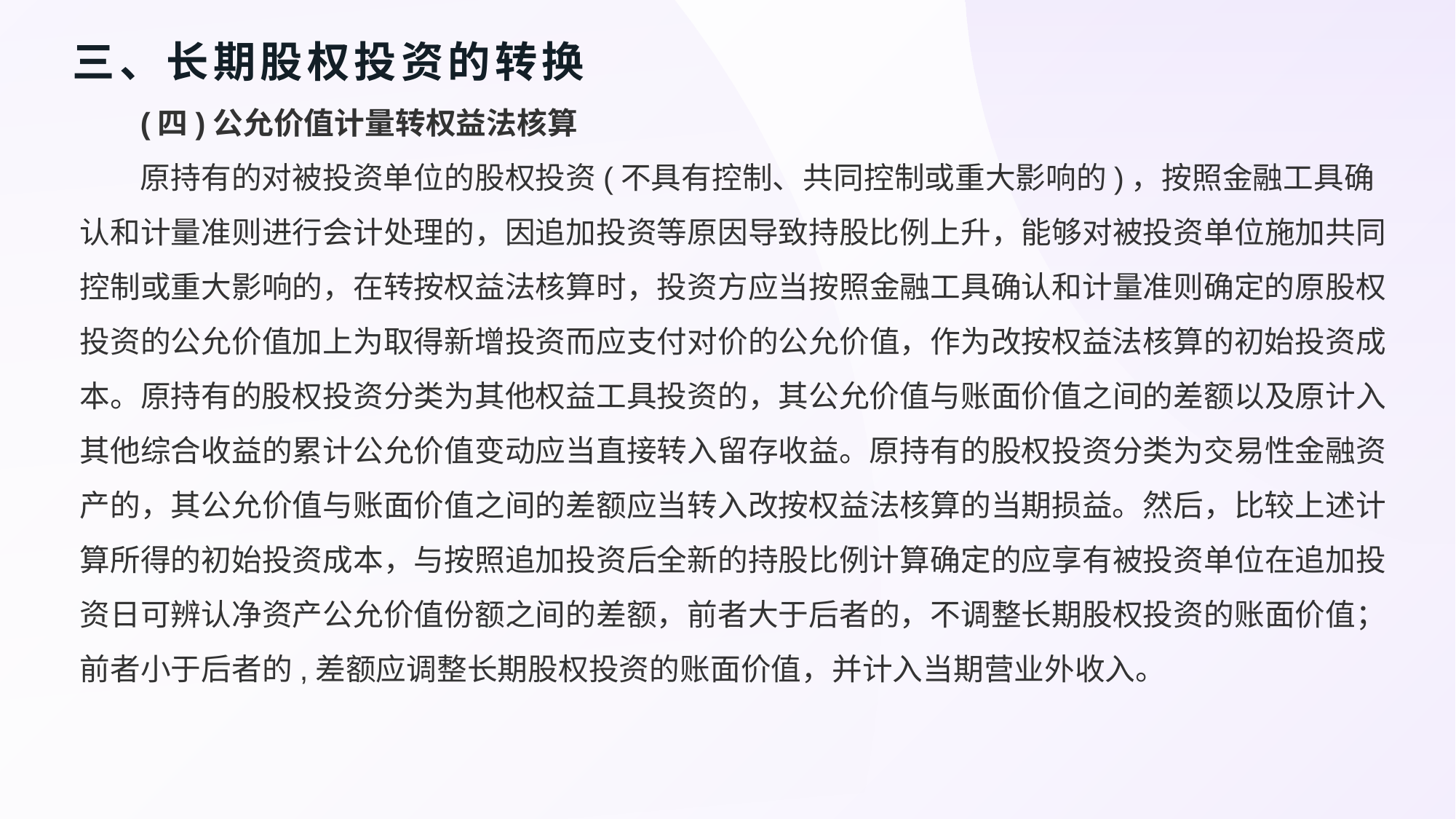

# 三、长期股权投资的转换
(四)公允价值计量转权益法核算
原持有的对被投资单位的股权投资(不具有控制、共同控制或重大影响的)，按照金融工具确认和计量准则进行会计处理的，因追加投资等原因导致持股比例上升，能够对被投资单位施加共同控制或重大影响的，在转按权益法核算时，投资方应当按照金融工具确认和计量准则确定的原股权投资的公允价值加上为取得新增投资而应支付对价的公允价值，作为改按权益法核算的初始投资成本。原持有的股权投资分类为其他权益工具投资的，其公允价值与账面价值之间的差额以及原计入其他综合收益的累计公允价值变动应当直接转入留存收益。原持有的股权投资分类为交易性金融资产的，其公允价值与账面价值之间的差额应当转入改按权益法核算的当期损益。然后，比较上述计算所得的初始投资成本，与按照追加投资后全新的持股比例计算确定的应享有被投资单位在追加投资日可辨认净资产公允价值份额之间的差额，前者大于后者的，不调整长期股权投资的账面价值；前者小于后者的,差额应调整长期股权投资的账面价值，并计入当期营业外收入。